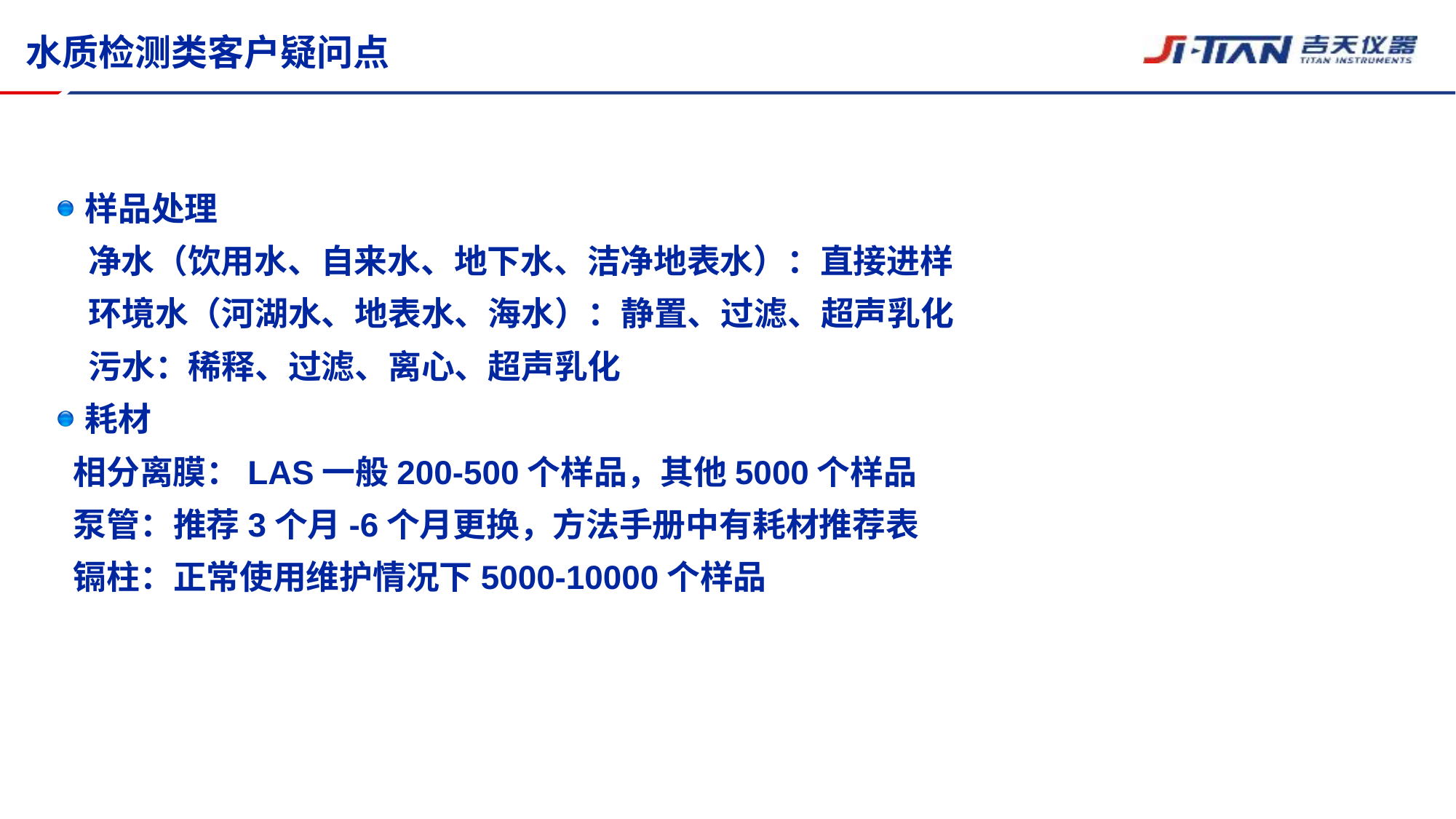

# 水质检测类客户疑问点
样品处理
   净水（饮用水、自来水、地下水、洁净地表水）：直接进样
   环境水（河湖水、地表水、海水）：静置、过滤、超声乳化
   污水：稀释、过滤、离心、超声乳化
耗材
 相分离膜：LAS一般200-500个样品，其他5000个样品
 泵管：推荐3个月-6个月更换，方法手册中有耗材推荐表
 镉柱：正常使用维护情况下5000-10000个样品